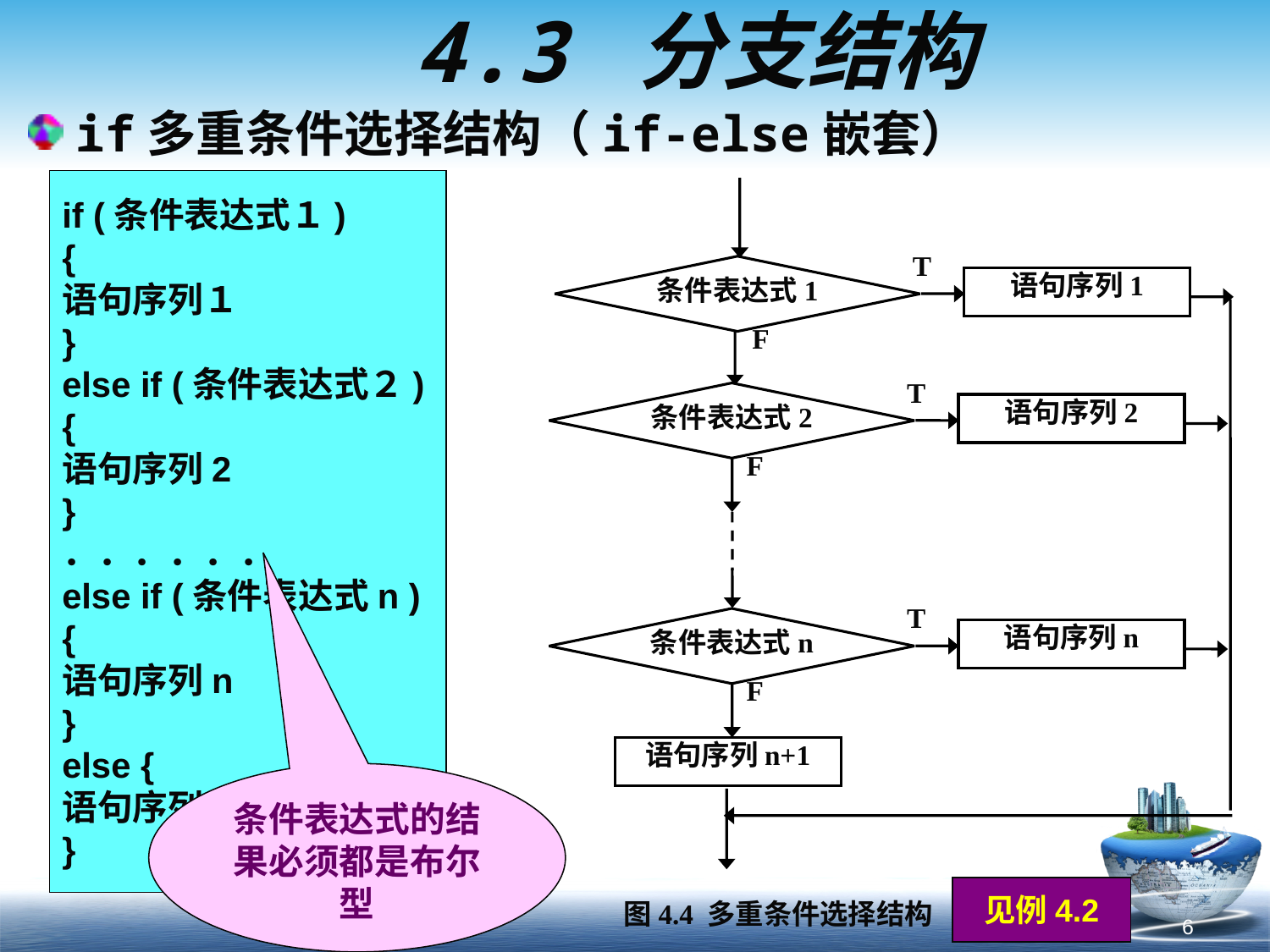

# 4.3 分支结构
if多重条件选择结构（if-else嵌套）

if (条件表达式１)
{
语句序列１
}
else if (条件表达式２)
{
语句序列2
}
．．．．．．
else if (条件表达式n )
{
语句序列n
}
else {
语句序列n+1
}

条件表达式1
F

T
语句序列1

T
条件表达式2
语句序列2

F

T
条件表达式n
语句序列n

F

语句序列n+1

图4.4 多重条件选择结构

条件表达式的结果必须都是布尔型
见例4.2
6